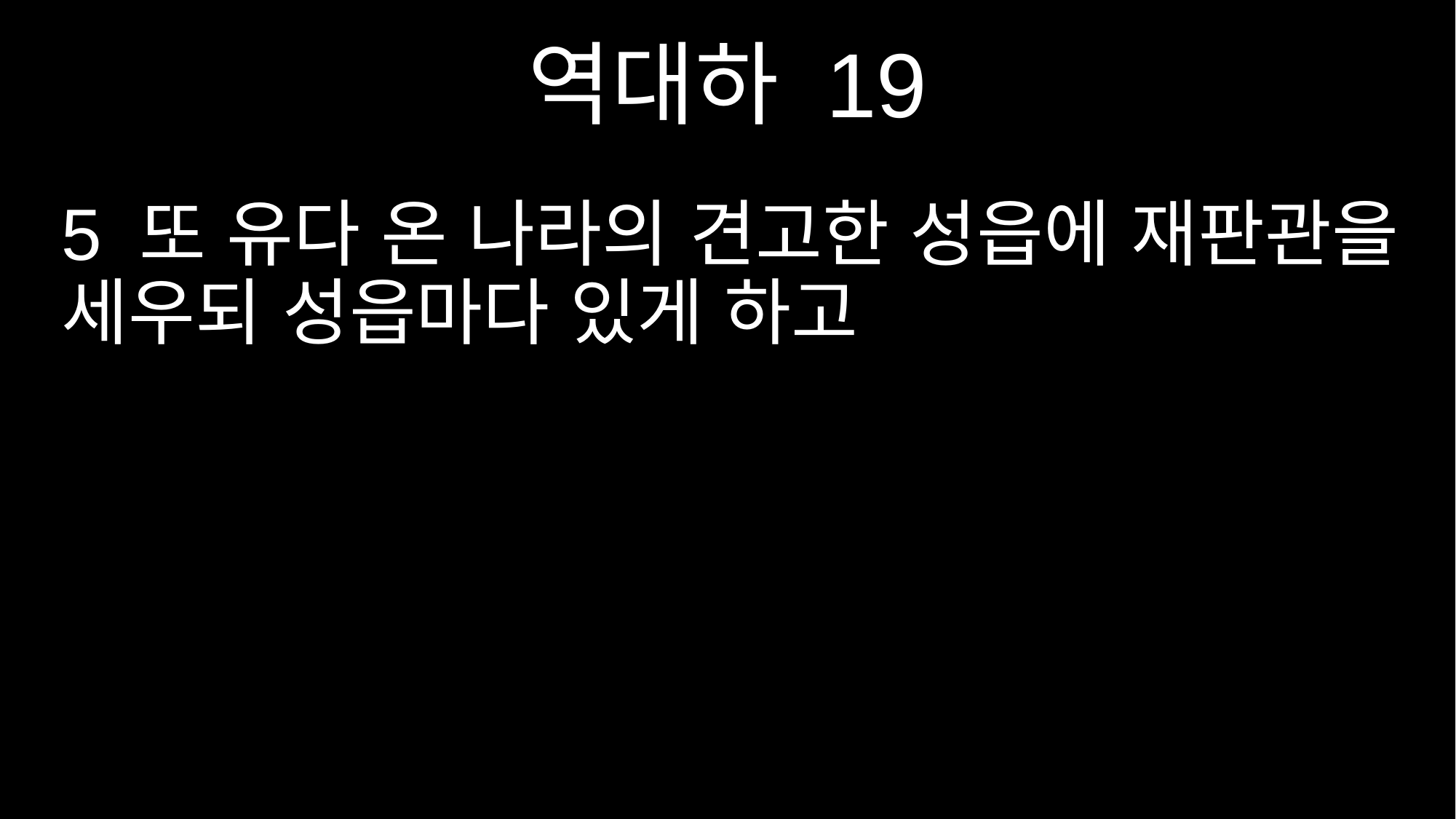

역대하 19
5 또 유다 온 나라의 견고한 성읍에 재판관을 세우되 성읍마다 있게 하고